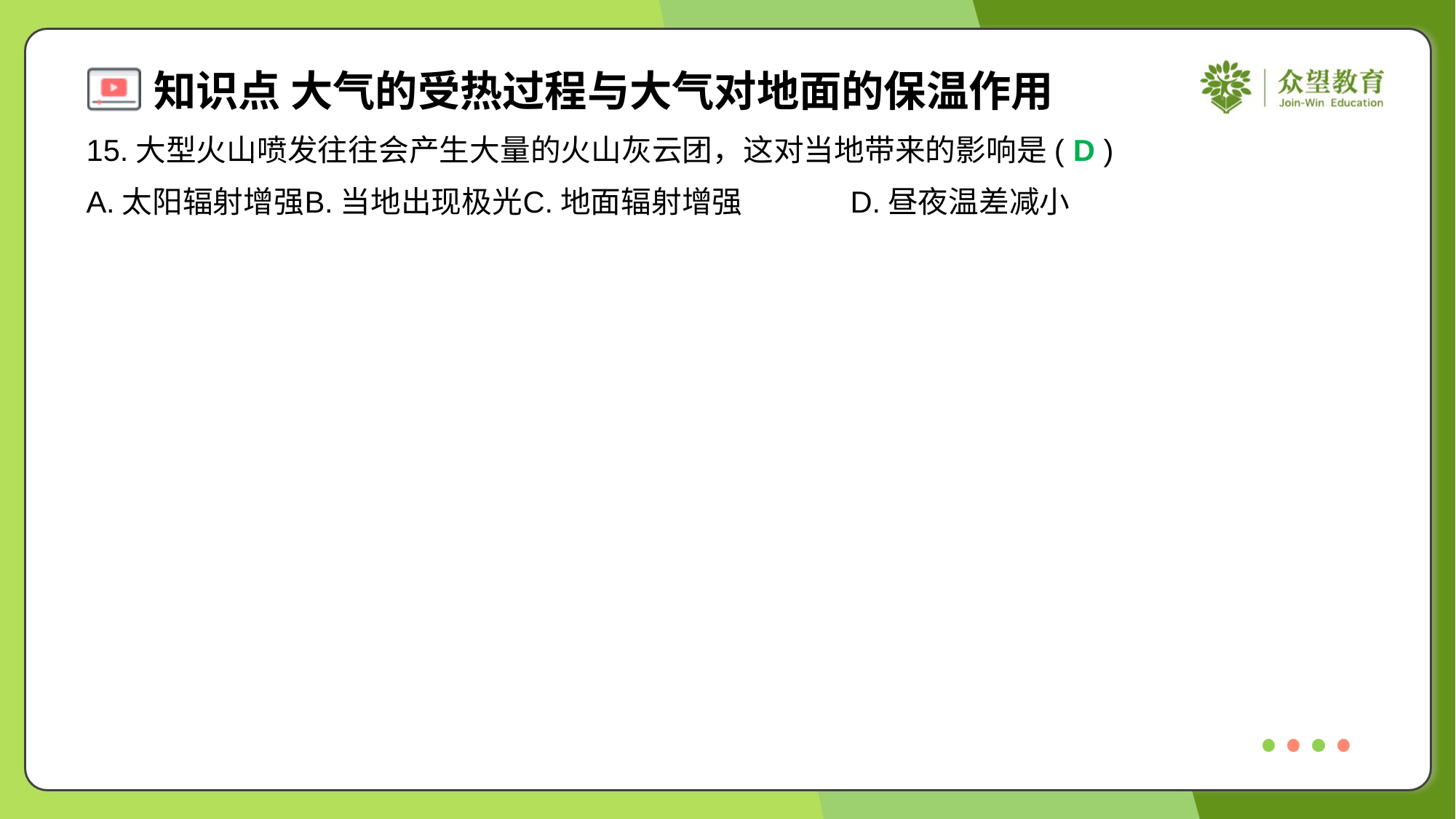

15.大型火山喷发往往会产生大量的火山灰云团，这对当地带来的影响是(     )
D
A.太阳辐射增强	B.当地出现极光	C.地面辐射增强	D.昼夜温差减小